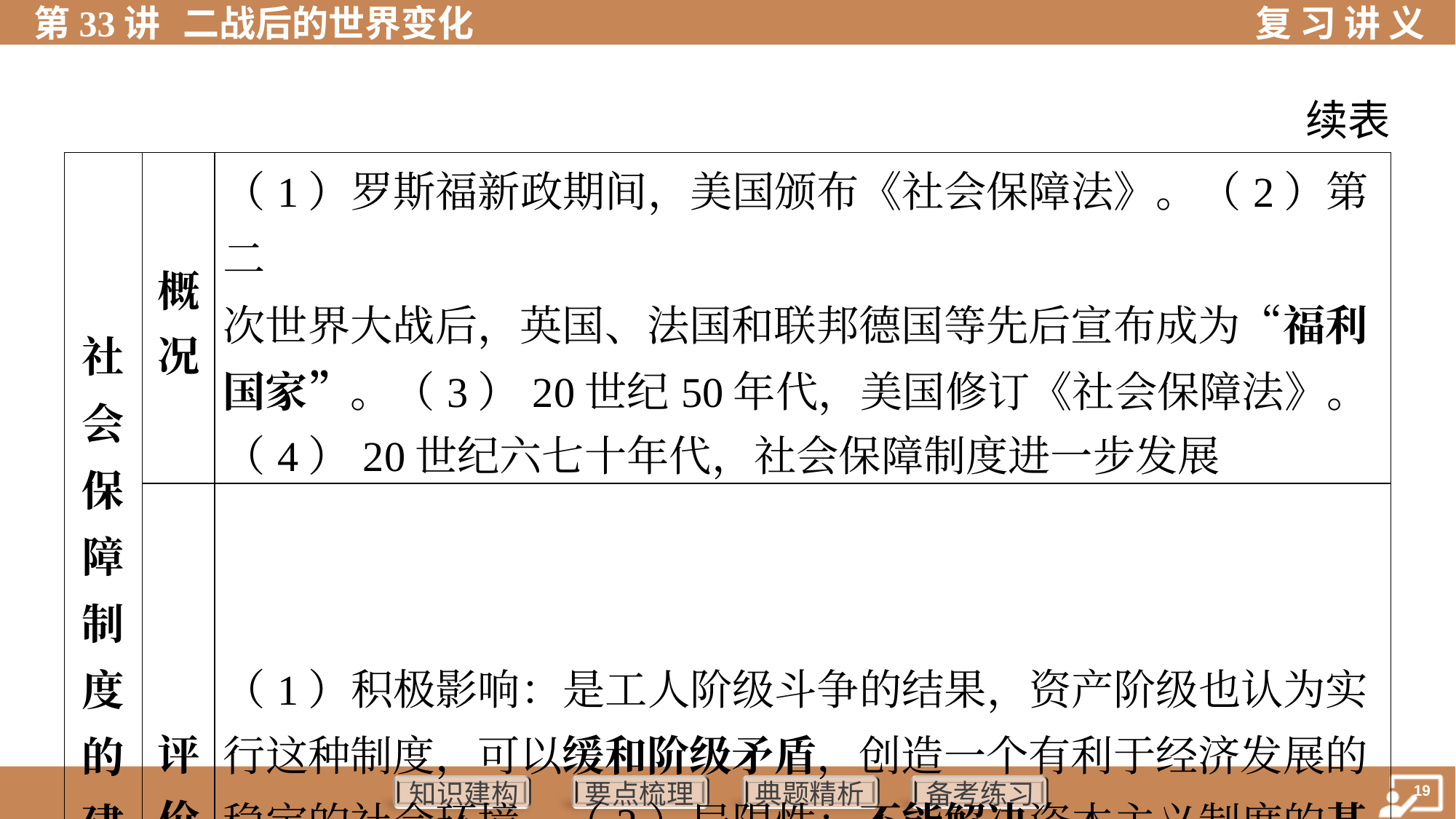

续表
| 社 会 保 障 制 度 的 建 立 | 概 况 | （1）罗斯福新政期间，美国颁布《社会保障法》。（2）第二 次世界大战后，英国、法国和联邦德国等先后宣布成为“福利 国家”。（3）20世纪50年代，美国修订《社会保障法》。 （4）20世纪六七十年代，社会保障制度进一步发展 |  |  |
| --- | --- | --- | --- | --- |
|  | 评 价 | （1）积极影响：是工人阶级斗争的结果，资产阶级也认为实 行这种制度，可以缓和阶级矛盾，创造一个有利于经济发展的 稳定的社会环境。（2）局限性：不能解决资本主义制度的基 本矛盾 |  |  |